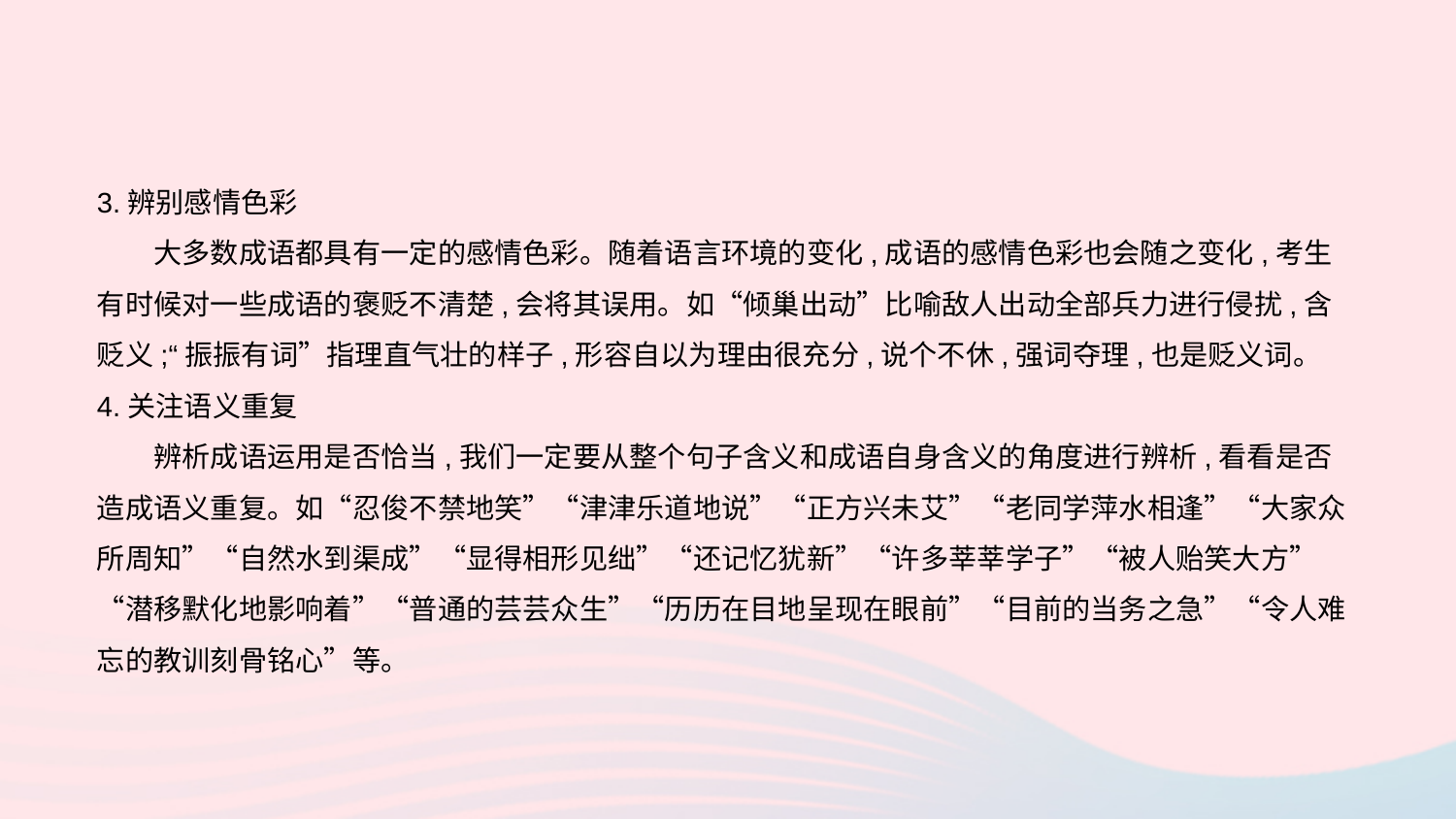

3.辨别感情色彩
　　大多数成语都具有一定的感情色彩。随着语言环境的变化,成语的感情色彩也会随之变化,考生有时候对一些成语的褒贬不清楚,会将其误用。如“倾巢出动”比喻敌人出动全部兵力进行侵扰,含贬义;“振振有词”指理直气壮的样子,形容自以为理由很充分,说个不休,强词夺理,也是贬义词。
4.关注语义重复
　　辨析成语运用是否恰当,我们一定要从整个句子含义和成语自身含义的角度进行辨析,看看是否造成语义重复。如“忍俊不禁地笑”“津津乐道地说”“正方兴未艾”“老同学萍水相逢”“大家众所周知”“自然水到渠成”“显得相形见绌”“还记忆犹新”“许多莘莘学子”“被人贻笑大方”“潜移默化地影响着”“普通的芸芸众生”“历历在目地呈现在眼前”“目前的当务之急”“令人难忘的教训刻骨铭心”等。